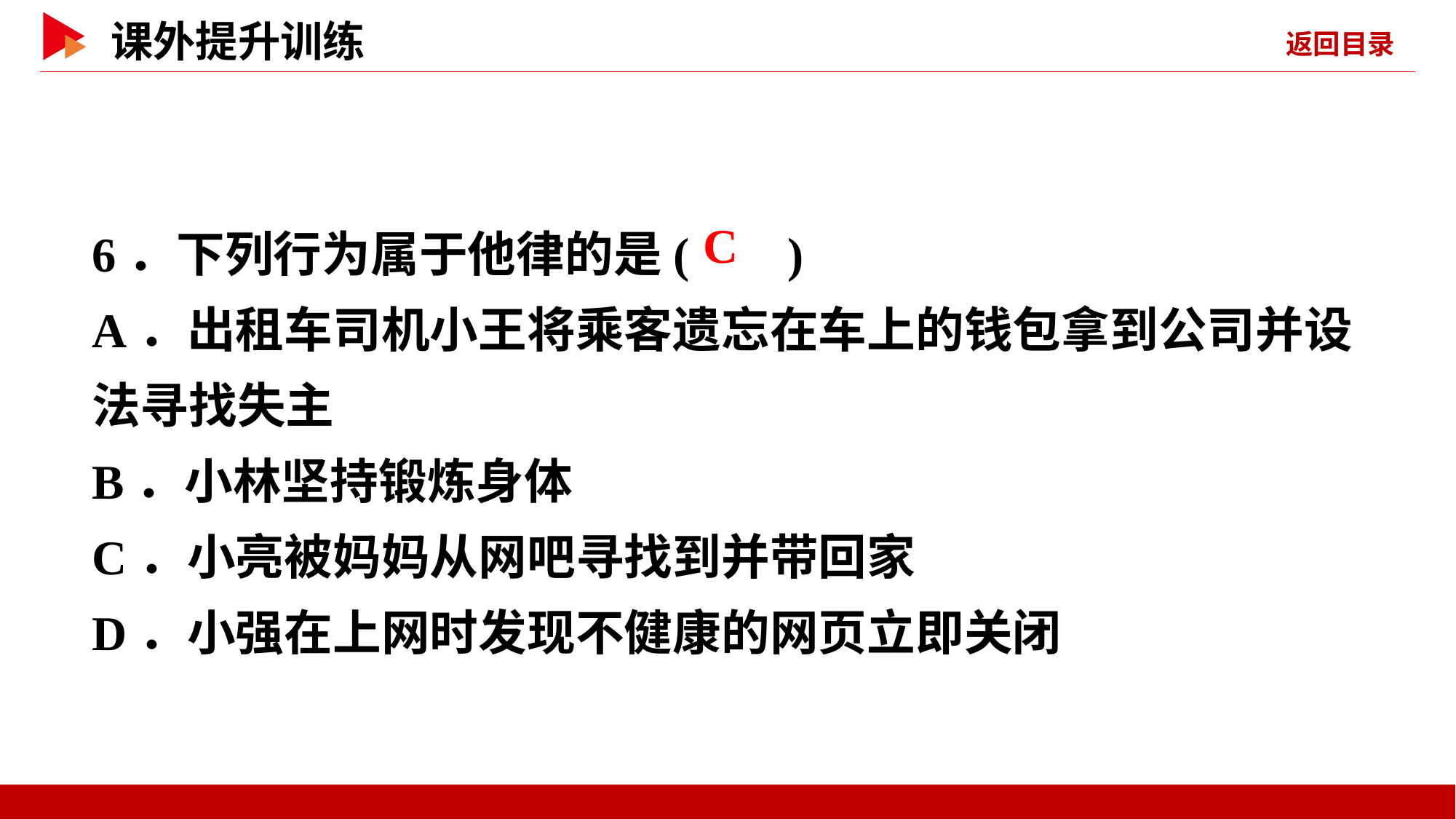

6．下列行为属于他律的是(        )
A．出租车司机小王将乘客遗忘在车上的钱包拿到公司并设法寻找失主
B．小林坚持锻炼身体
C．小亮被妈妈从网吧寻找到并带回家
D．小强在上网时发现不健康的网页立即关闭
   C